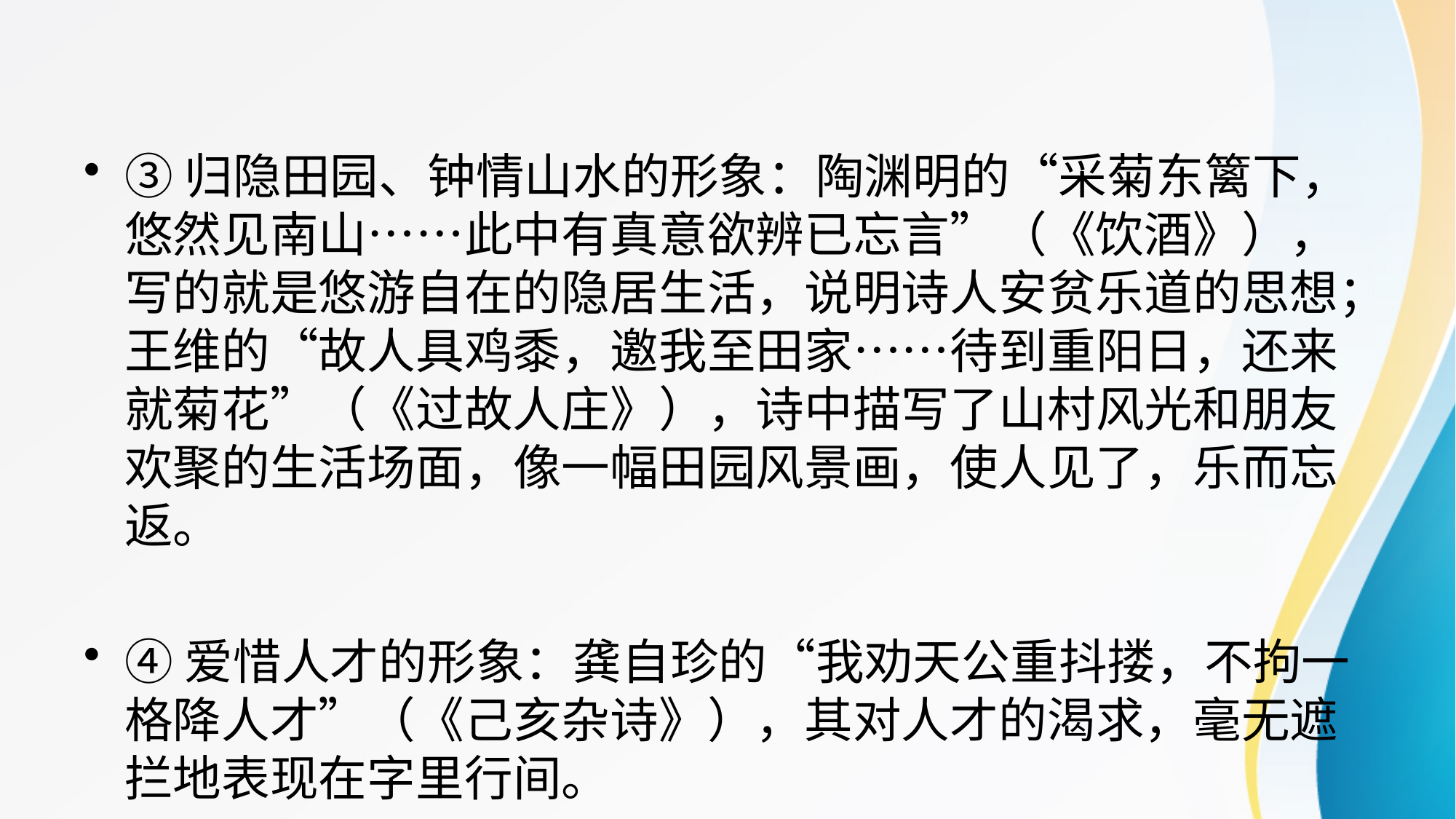

#
③归隐田园、钟情山水的形象：陶渊明的“采菊东篱下，悠然见南山……此中有真意欲辨已忘言”（《饮酒》），写的就是悠游自在的隐居生活，说明诗人安贫乐道的思想；王维的“故人具鸡黍，邀我至田家……待到重阳日，还来就菊花”（《过故人庄》），诗中描写了山村风光和朋友欢聚的生活场面，像一幅田园风景画，使人见了，乐而忘返。

④爱惜人才的形象：龚自珍的“我劝天公重抖搂，不拘一格降人才”（《己亥杂诗》），其对人才的渴求，毫无遮拦地表现在字里行间。